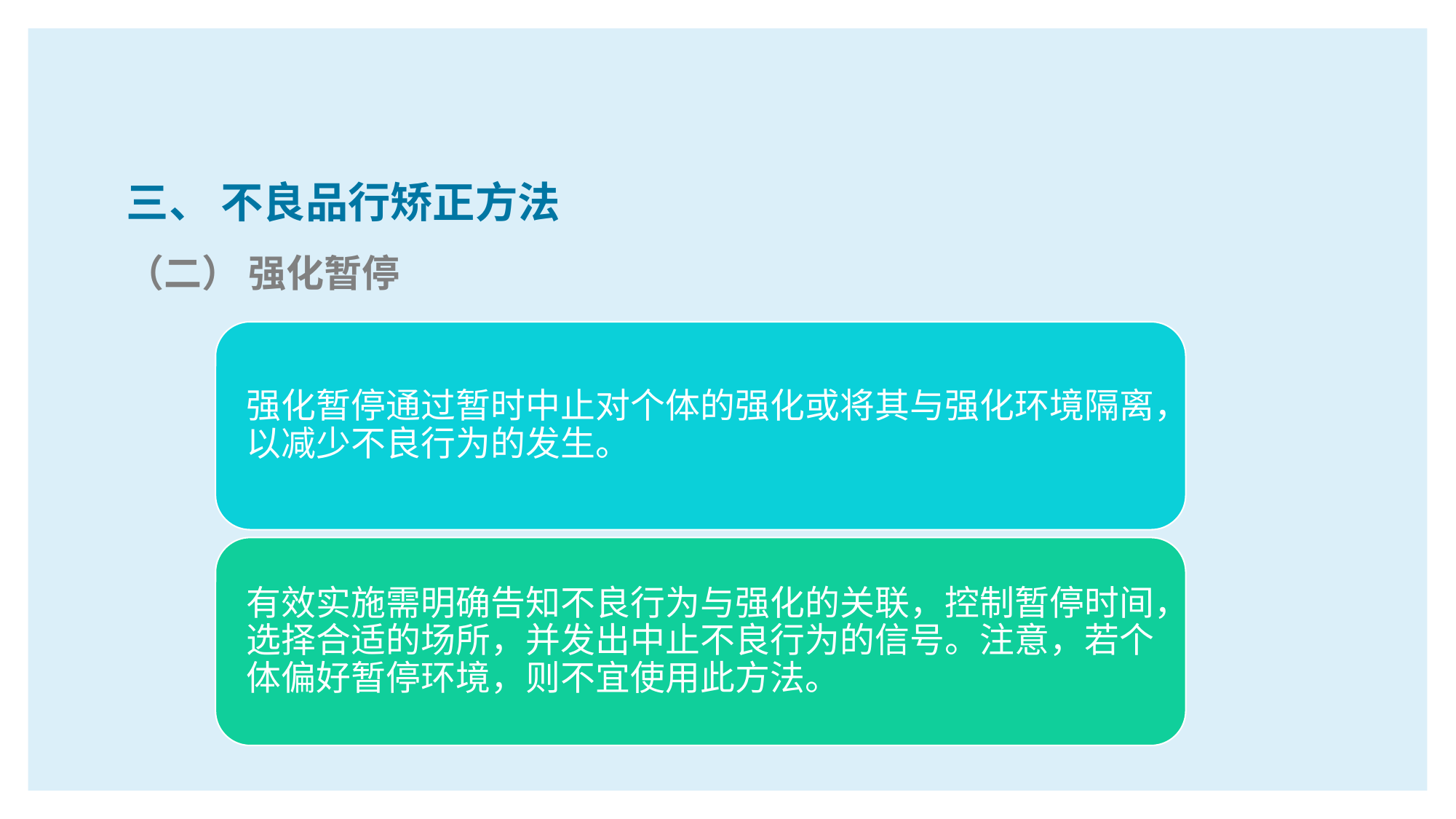

三、 不良品行矫正方法
（二） 强化暂停

强化暂停通过暂时中止对个体的强化或将其与强化环境隔离，以减少不良行为的发生。
有效实施需明确告知不良行为与强化的关联，控制暂停时间，选择合适的场所，并发出中止不良行为的信号。注意，若个体偏好暂停环境，则不宜使用此方法。